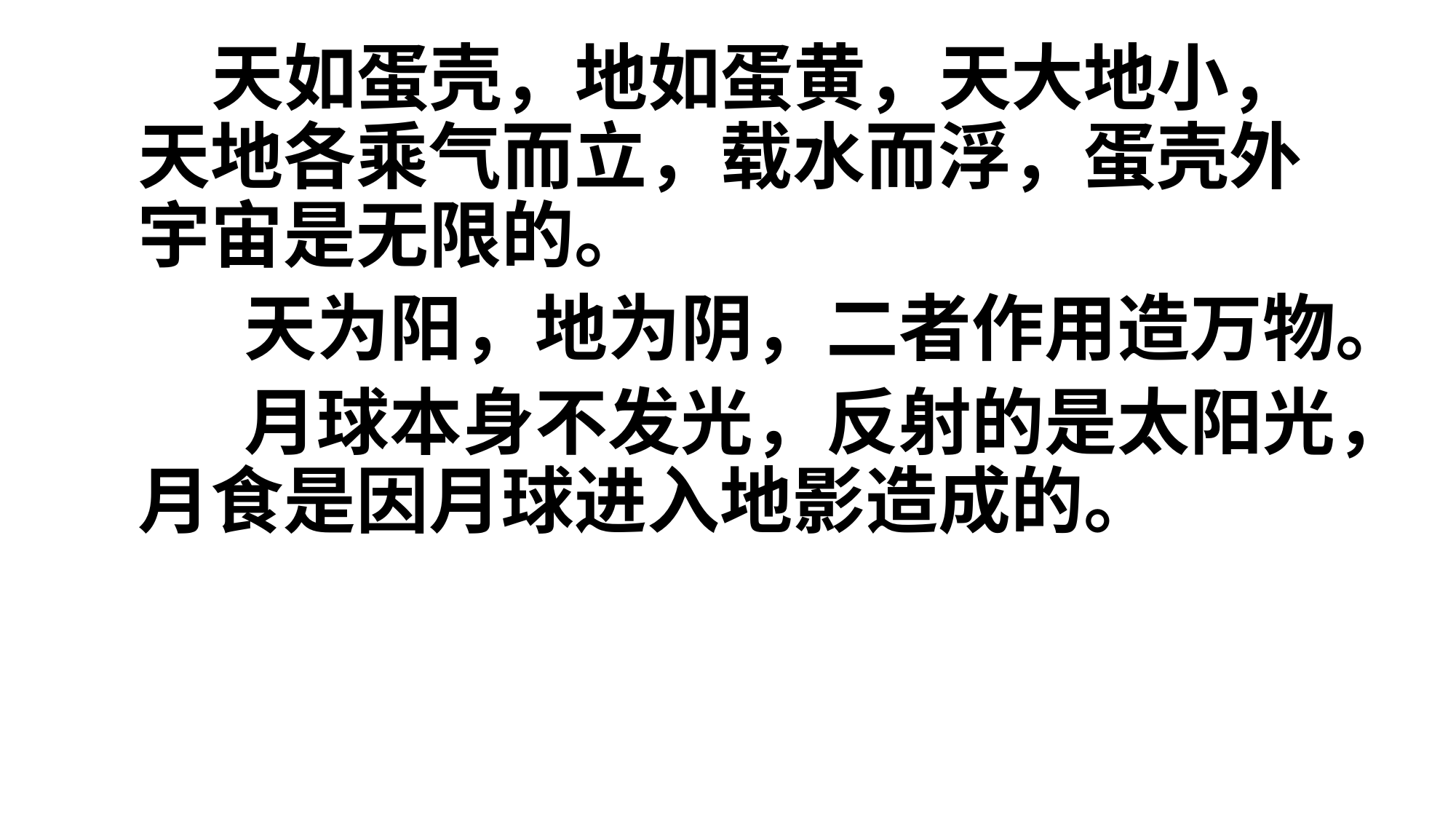

天如蛋壳，地如蛋黄，天大地小，天地各乘气而立，载水而浮，蛋壳外宇宙是无限的。
       天为阳，地为阴，二者作用造万物。
       月球本身不发光，反射的是太阳光，月食是因月球进入地影造成的。